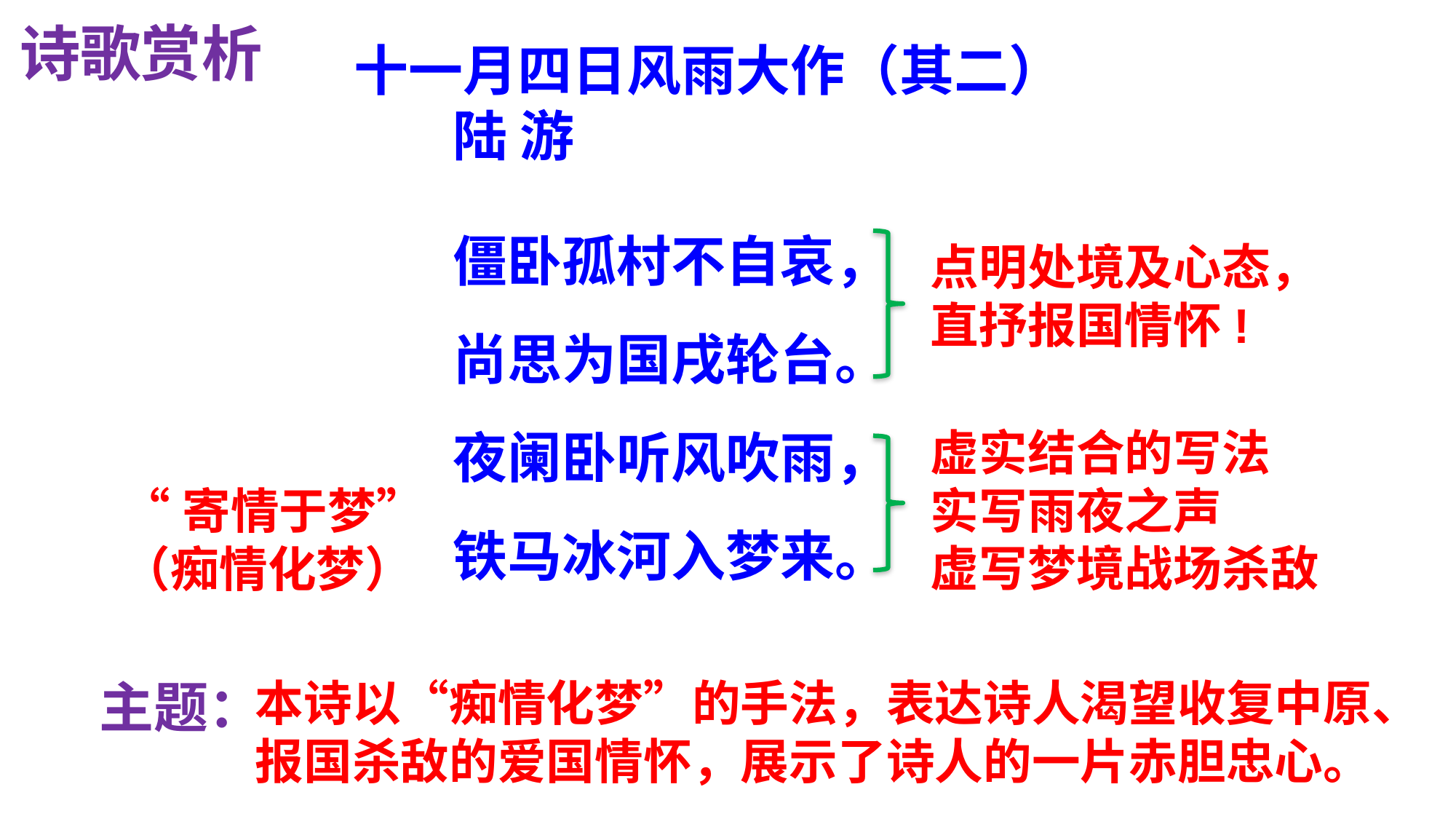

诗歌赏析
  十一月四日风雨大作（其二）
          陆 游
僵卧孤村不自哀，
尚思为国戌轮台。
夜阑卧听风吹雨，
铁马冰河入梦来。

点明处境及心态，
直抒报国情怀!
虚实结合的写法
实写雨夜之声
虚写梦境战场杀敌

“寄情于梦”
（痴情化梦）
主题：
本诗以“痴情化梦”的手法，表达诗人渴望收复中原、报国杀敌的爱国情怀，展示了诗人的一片赤胆忠心。